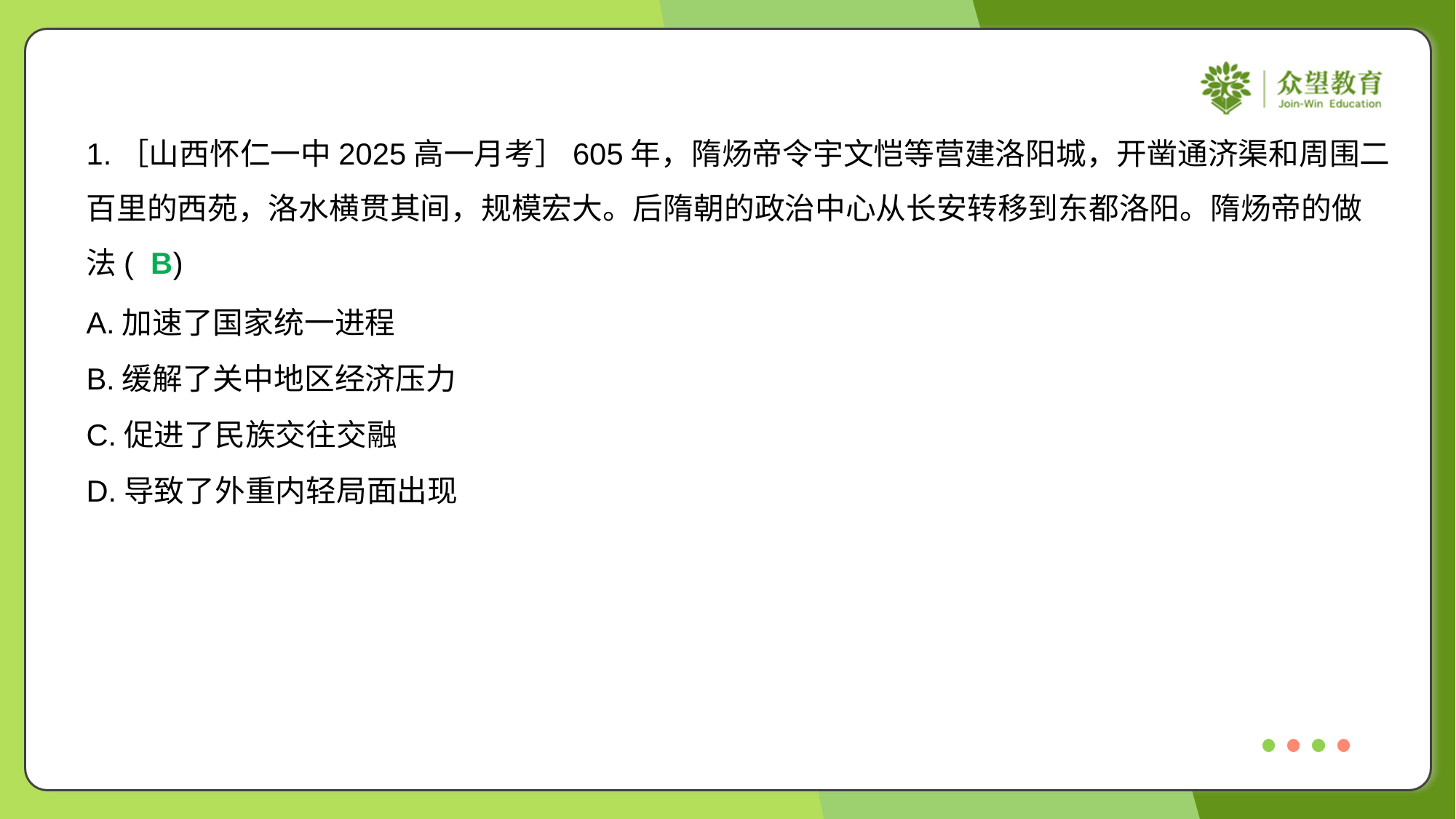

1.［山西怀仁一中2025高一月考］605年，隋炀帝令宇文恺等营建洛阳城，开凿通济渠和周围二
百里的西苑，洛水横贯其间，规模宏大。后隋朝的政治中心从长安转移到东都洛阳。隋炀帝的做
法(     )
B
A.加速了国家统一进程
B.缓解了关中地区经济压力
C.促进了民族交往交融
D.导致了外重内轻局面出现